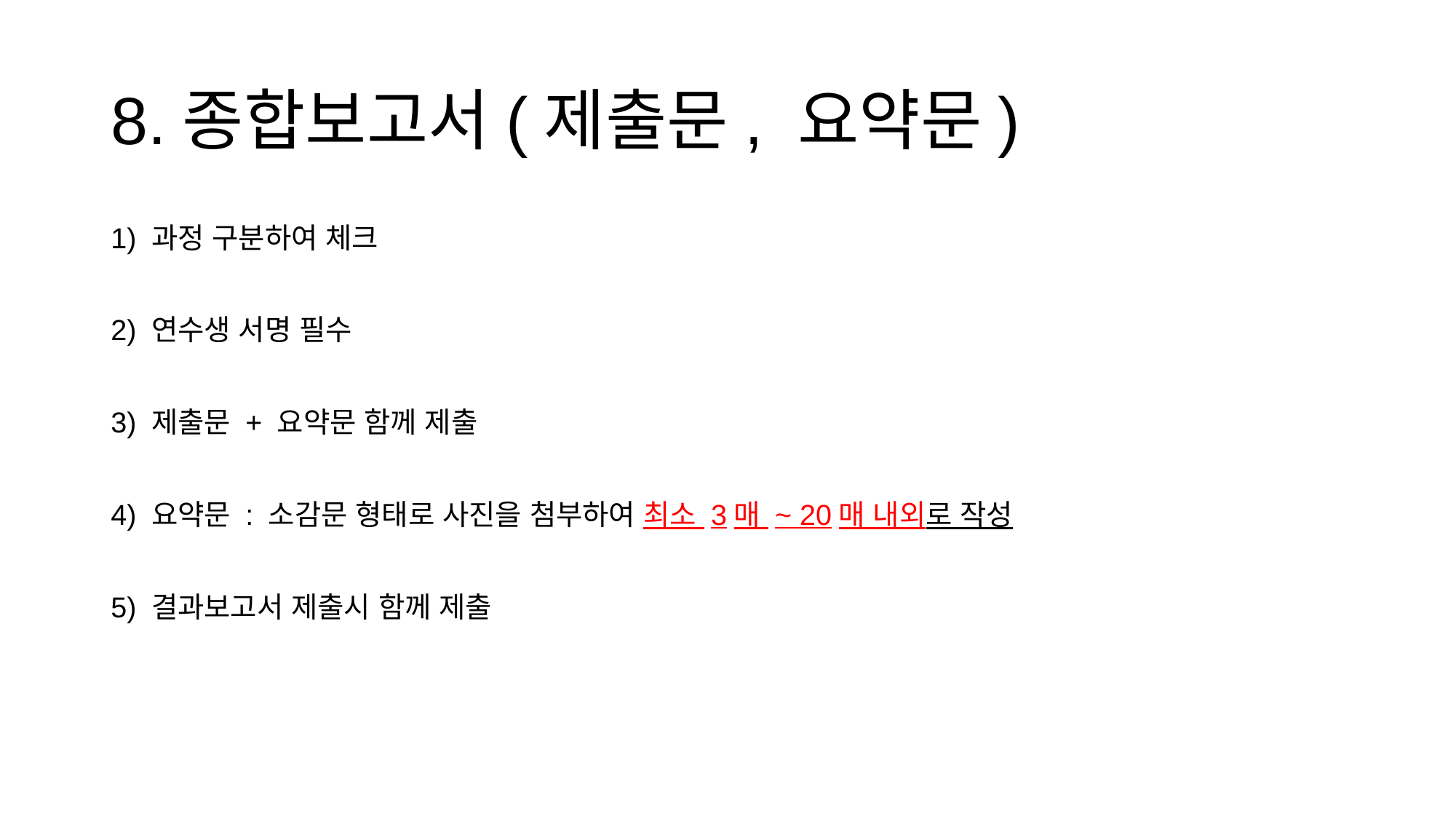

# 8.종합보고서(제출문, 요약문)
1) 과정 구분하여 체크

2) 연수생 서명 필수

3) 제출문 + 요약문 함께 제출

4) 요약문 : 소감문 형태로 사진을 첨부하여 최소 3매 ~ 20매 내외로 작성

5) 결과보고서 제출시 함께 제출